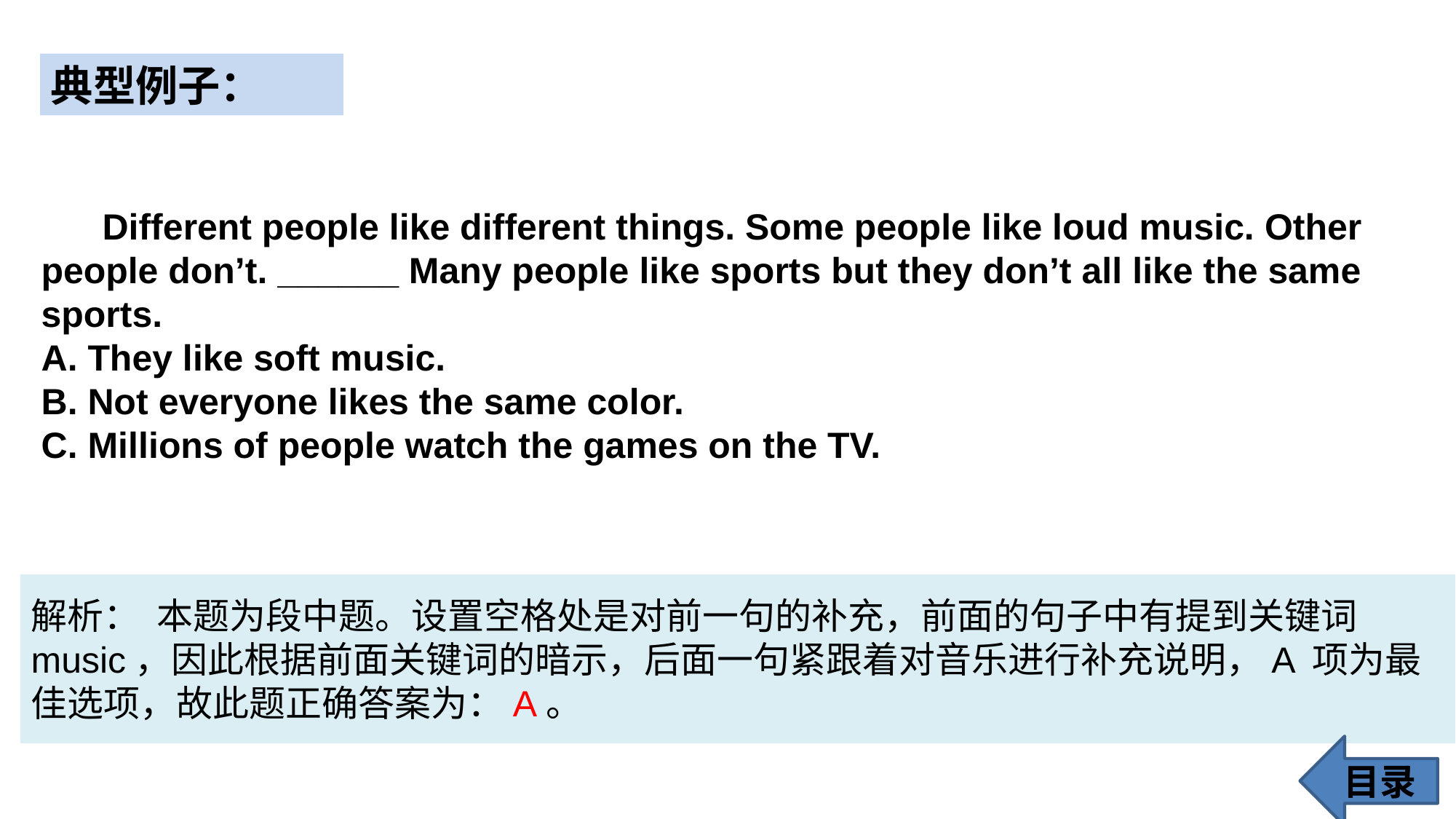

典型例子：
      Different people like different things. Some people like loud music. Other people don’t. ______ Many people like sports but they don’t all like the same sports.
A. They like soft music.
B. Not everyone likes the same color.
C. Millions of people watch the games on the TV.
解析：  本题为段中题。设置空格处是对前一句的补充，前面的句子中有提到关键词 music，因此根据前面关键词的暗示，后面一句紧跟着对音乐进行补充说明，A 项为最佳选项，故此题正确答案为：A。
目录